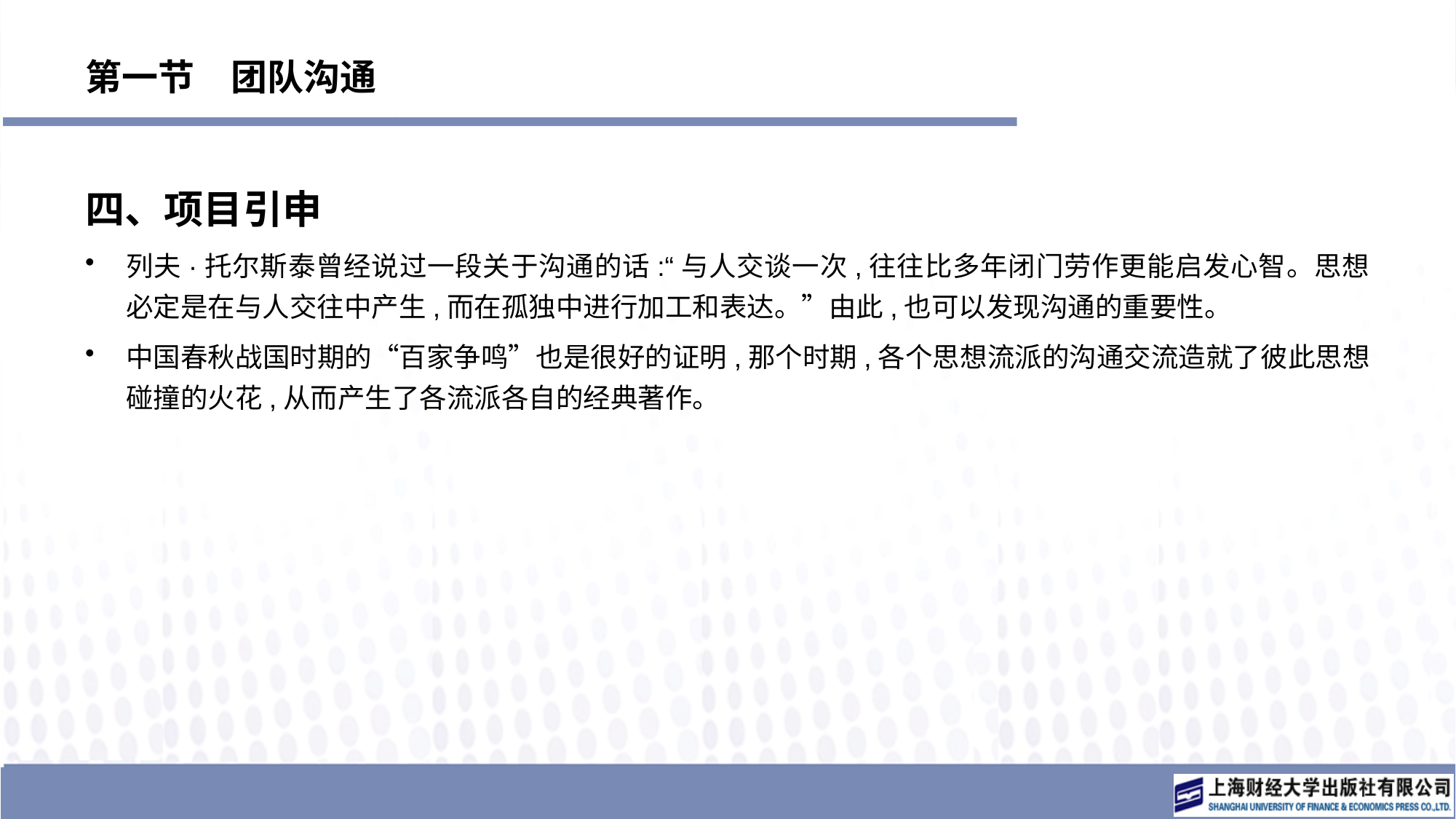

# 第一节　团队沟通
四、项目引申
列夫·托尔斯泰曾经说过一段关于沟通的话:“与人交谈一次,往往比多年闭门劳作更能启发心智。思想必定是在与人交往中产生,而在孤独中进行加工和表达。”由此,也可以发现沟通的重要性。
中国春秋战国时期的“百家争鸣”也是很好的证明,那个时期,各个思想流派的沟通交流造就了彼此思想碰撞的火花,从而产生了各流派各自的经典著作。